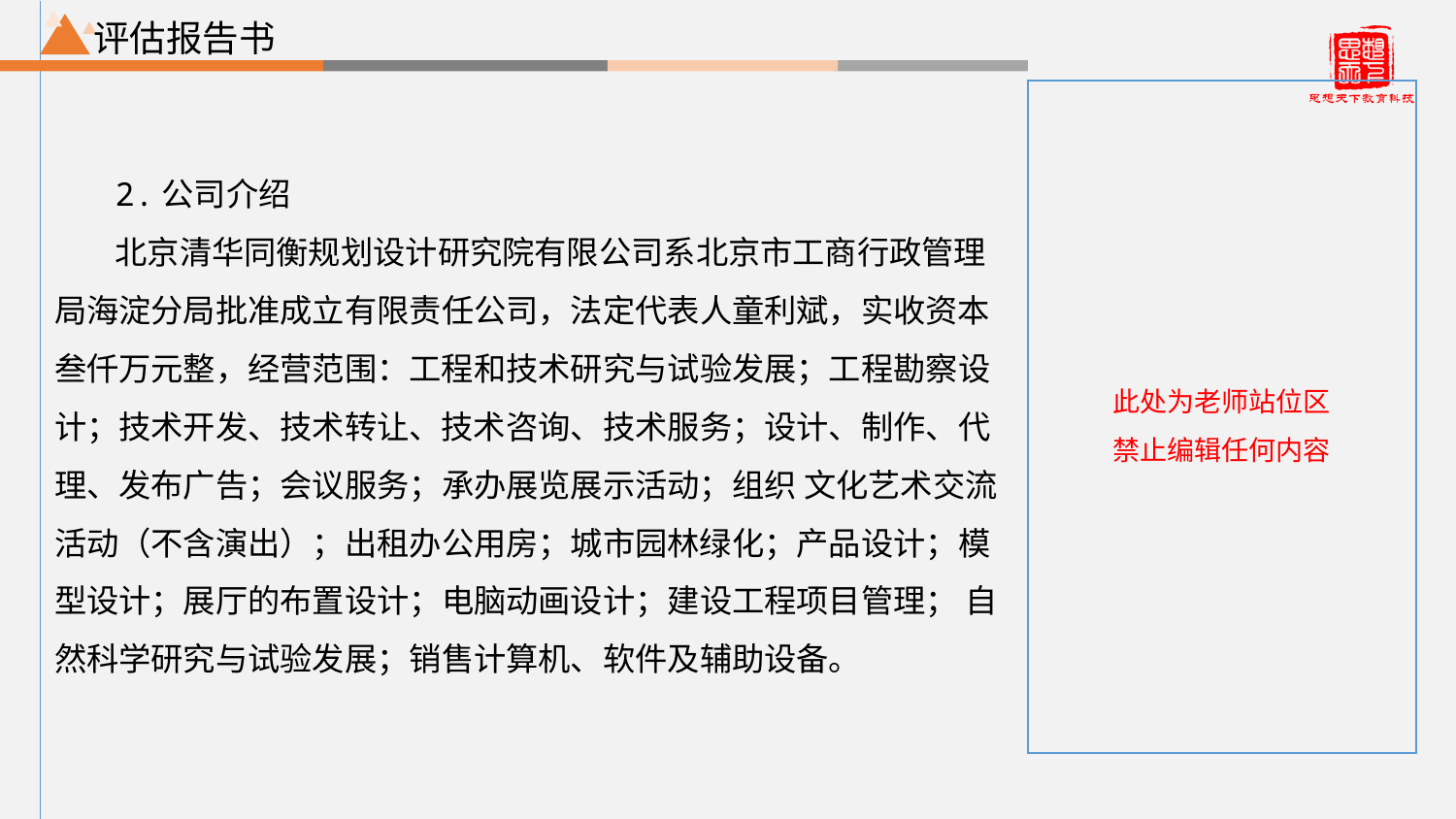

评估报告书
2.公司介绍
北京清华同衡规划设计研究院有限公司系北京市工商行政管理局海淀分局批准成立有限责任公司，法定代表人童利斌，实收资本叁仟万元整，经营范围：工程和技术研究与试验发展；工程勘察设计；技术开发、技术转让、技术咨询、技术服务；设计、制作、代理、发布广告；会议服务；承办展览展示活动；组织 文化艺术交流活动（不含演出）；出租办公用房；城市园林绿化；产品设计；模型设计；展厅的布置设计；电脑动画设计；建设工程项目管理； 自然科学研究与试验发展；销售计算机、软件及辅助设备。
116